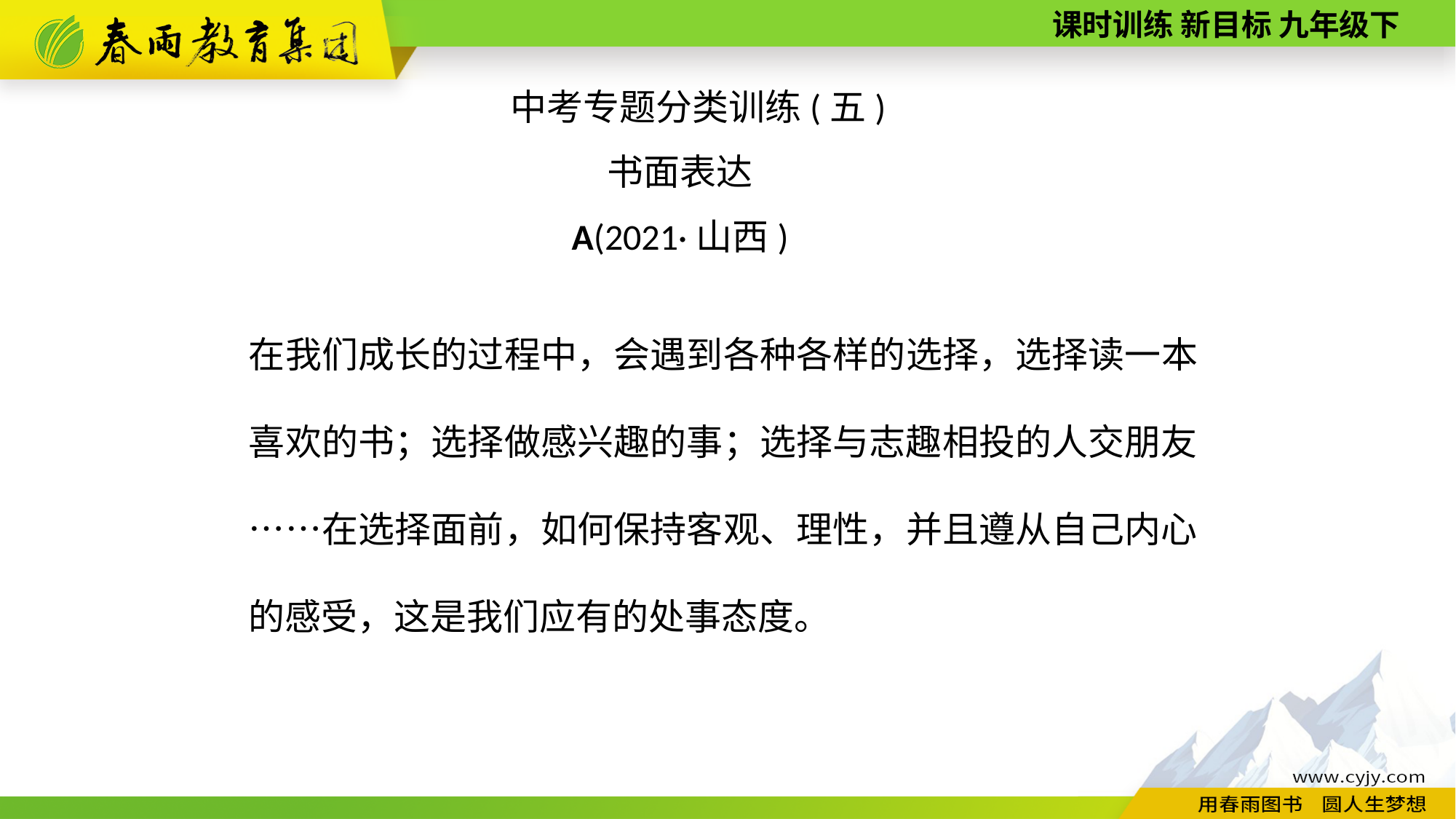

中考专题分类训练(五)
书面表达
A(2021·山西)
在我们成长的过程中，会遇到各种各样的选择，选择读一本喜欢的书；选择做感兴趣的事；选择与志趣相投的人交朋友……在选择面前，如何保持客观、理性，并且遵从自己内心的感受，这是我们应有的处事态度。